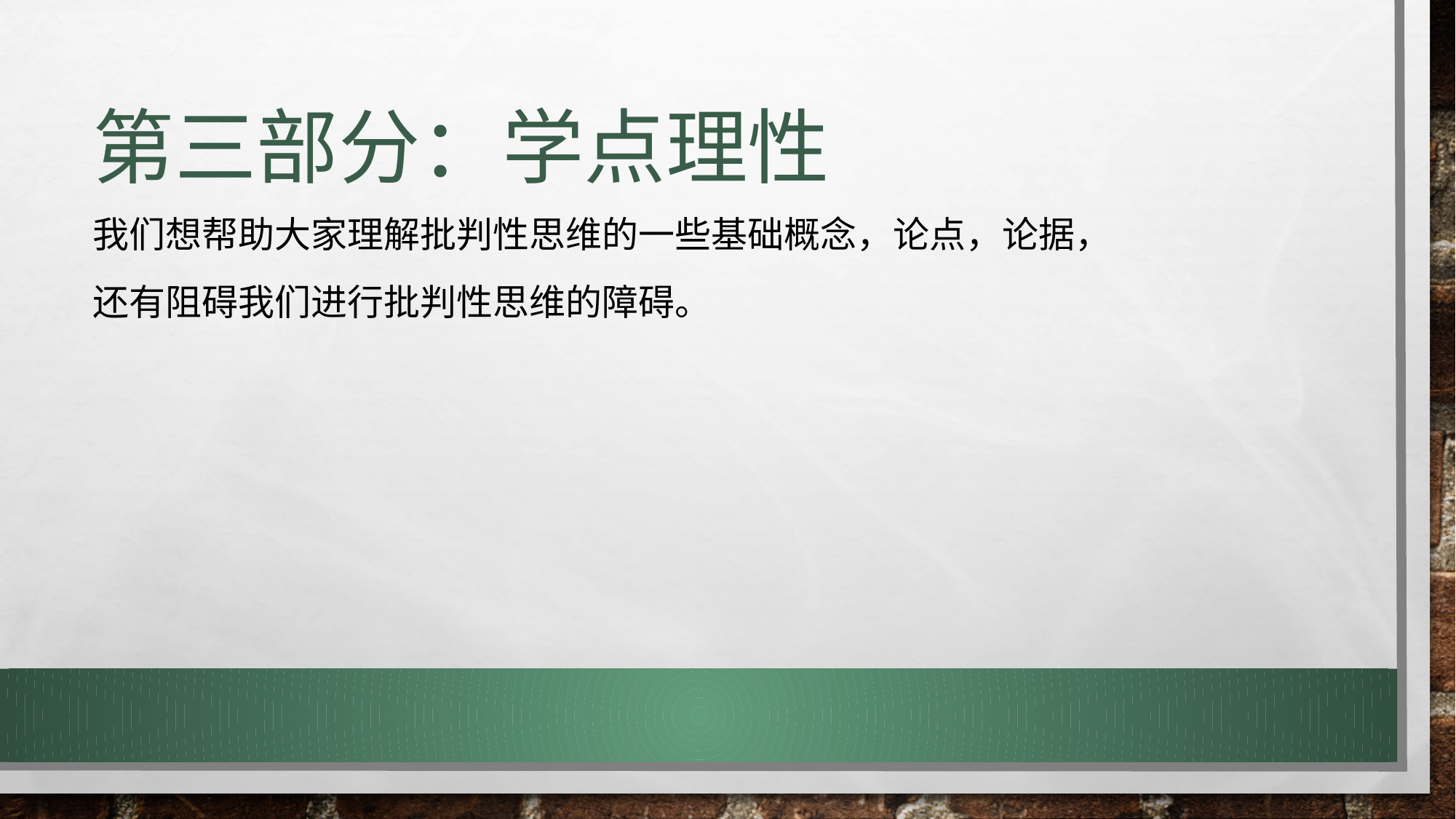

我们想帮助大家理解批判性思维的一些基础概念，论点，论据，
还有阻碍我们进行批判性思维的障碍。
# 第三部分：学点理性